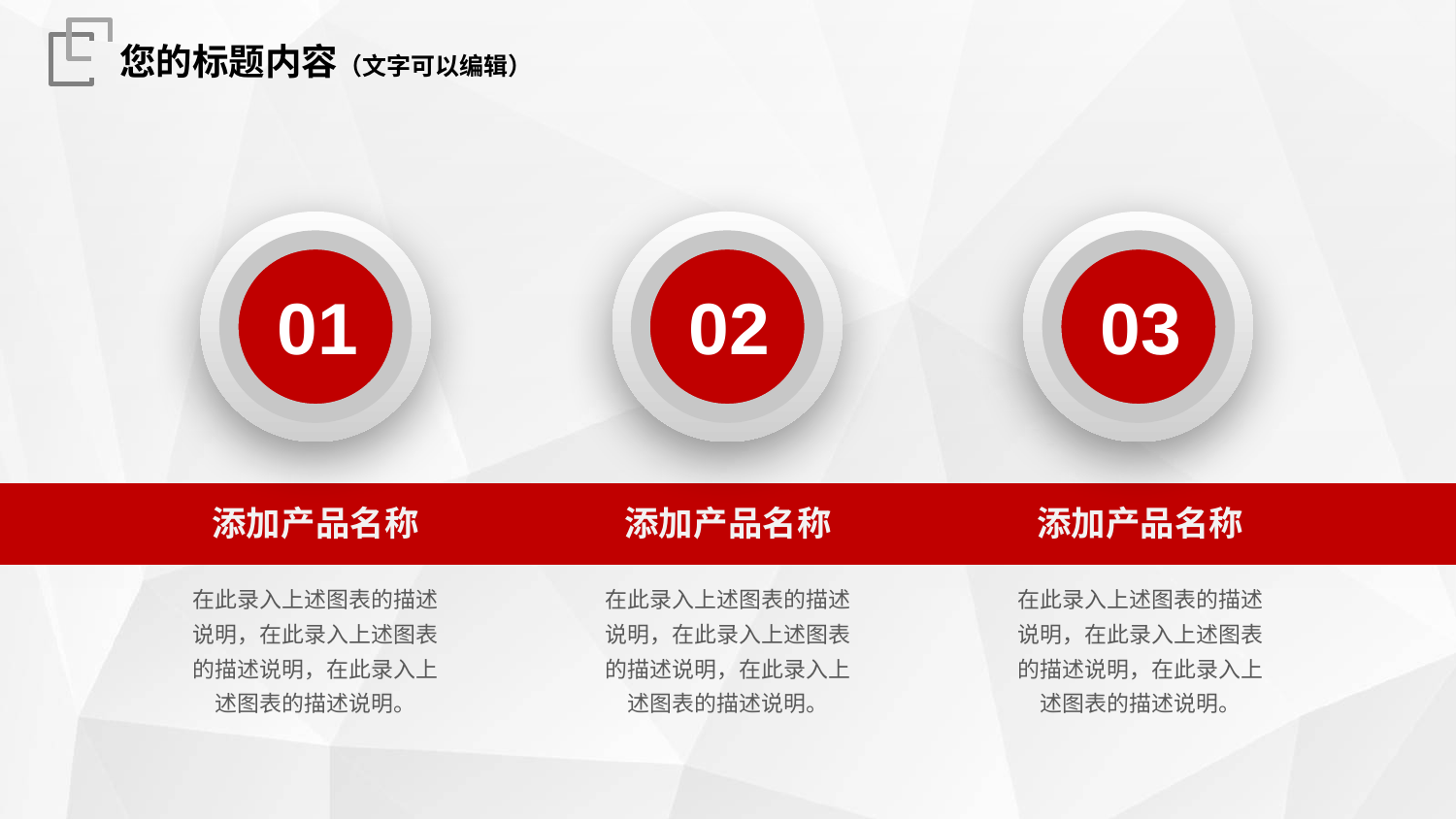

您的标题内容（文字可以编辑）

01

02

03

添加产品名称
添加产品名称
添加产品名称
在此录入上述图表的描述说明，在此录入上述图表的描述说明，在此录入上述图表的描述说明。
在此录入上述图表的描述说明，在此录入上述图表的描述说明，在此录入上述图表的描述说明。
在此录入上述图表的描述说明，在此录入上述图表的描述说明，在此录入上述图表的描述说明。